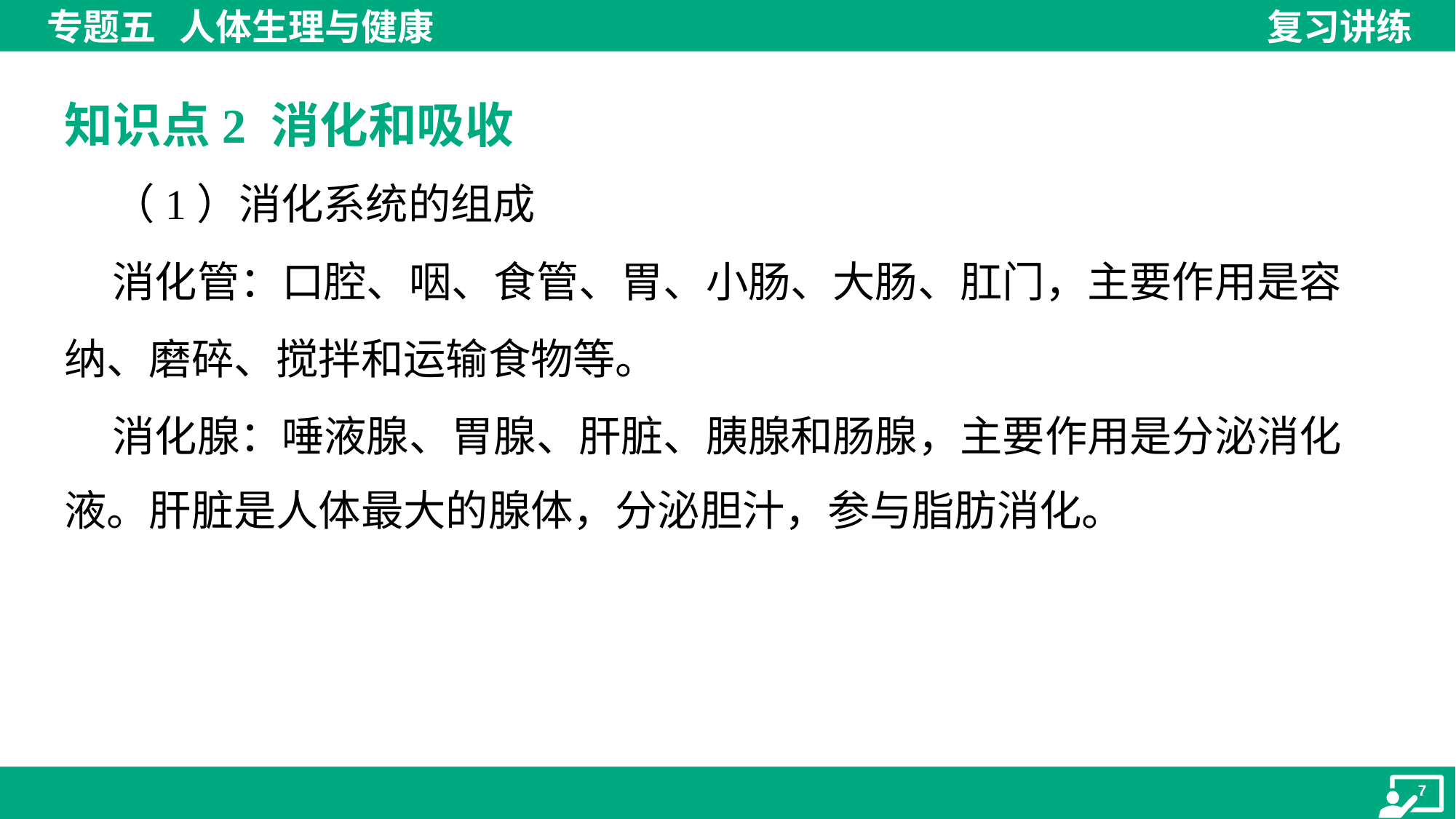

知识点2 消化和吸收
    （1）消化系统的组成
    消化管：口腔、咽、食管、胃、小肠、大肠、肛门，主要作用是容
纳、磨碎、搅拌和运输食物等。
    消化腺：唾液腺、胃腺、肝脏、胰腺和肠腺，主要作用是分泌消化
液。肝脏是人体最大的腺体，分泌胆汁，参与脂肪消化。